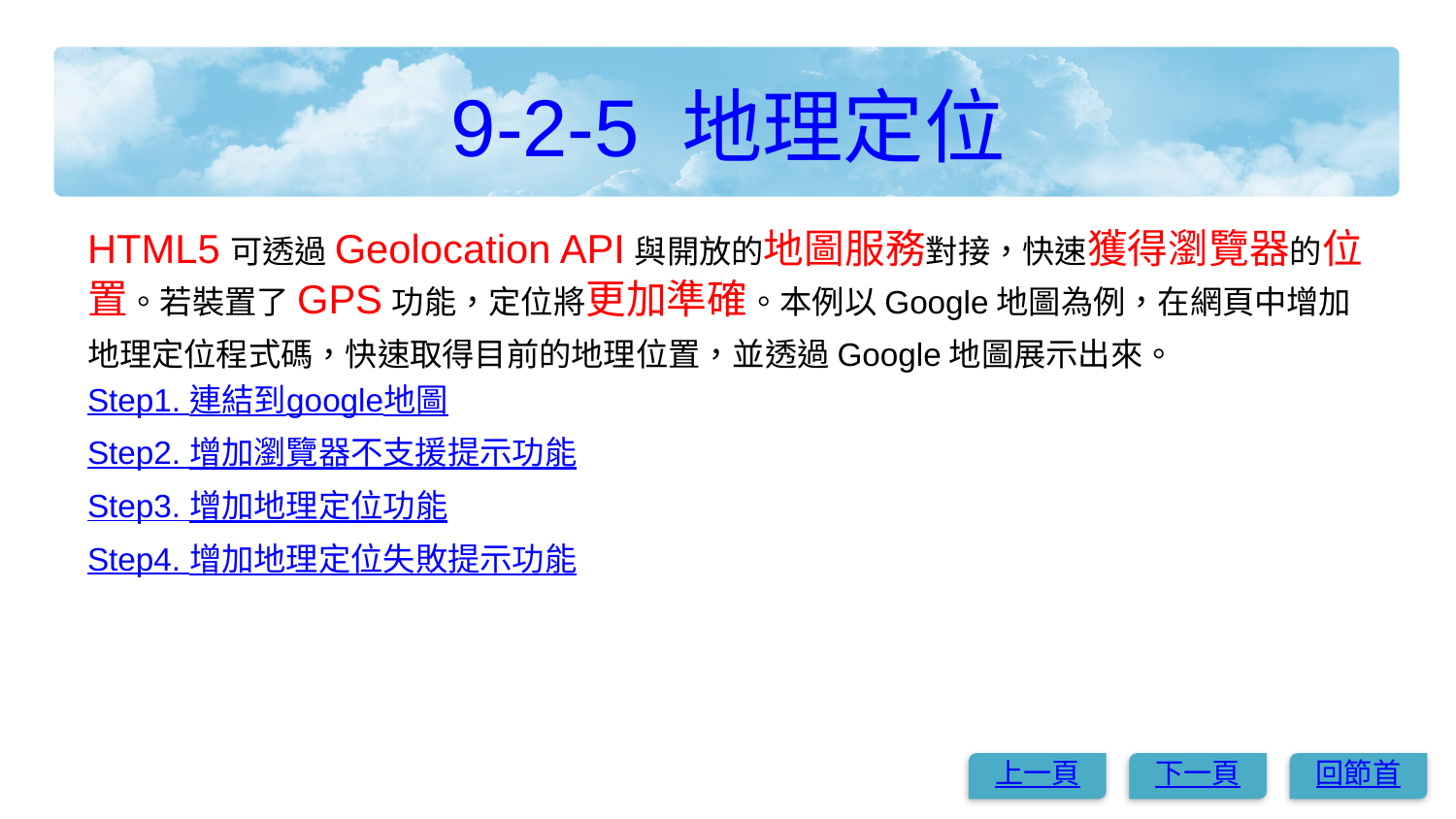

# 9-2-5 地理定位
HTML5可透過Geolocation API與開放的地圖服務對接，快速獲得瀏覽器的位置。若裝置了GPS功能，定位將更加準確。本例以Google地圖為例，在網頁中增加地理定位程式碼，快速取得目前的地理位置，並透過Google地圖展示出來。
Step1. 連結到google地圖
Step2. 增加瀏覽器不支援提示功能
Step3. 增加地理定位功能
Step4. 增加地理定位失敗提示功能
上一頁
下一頁
回節首